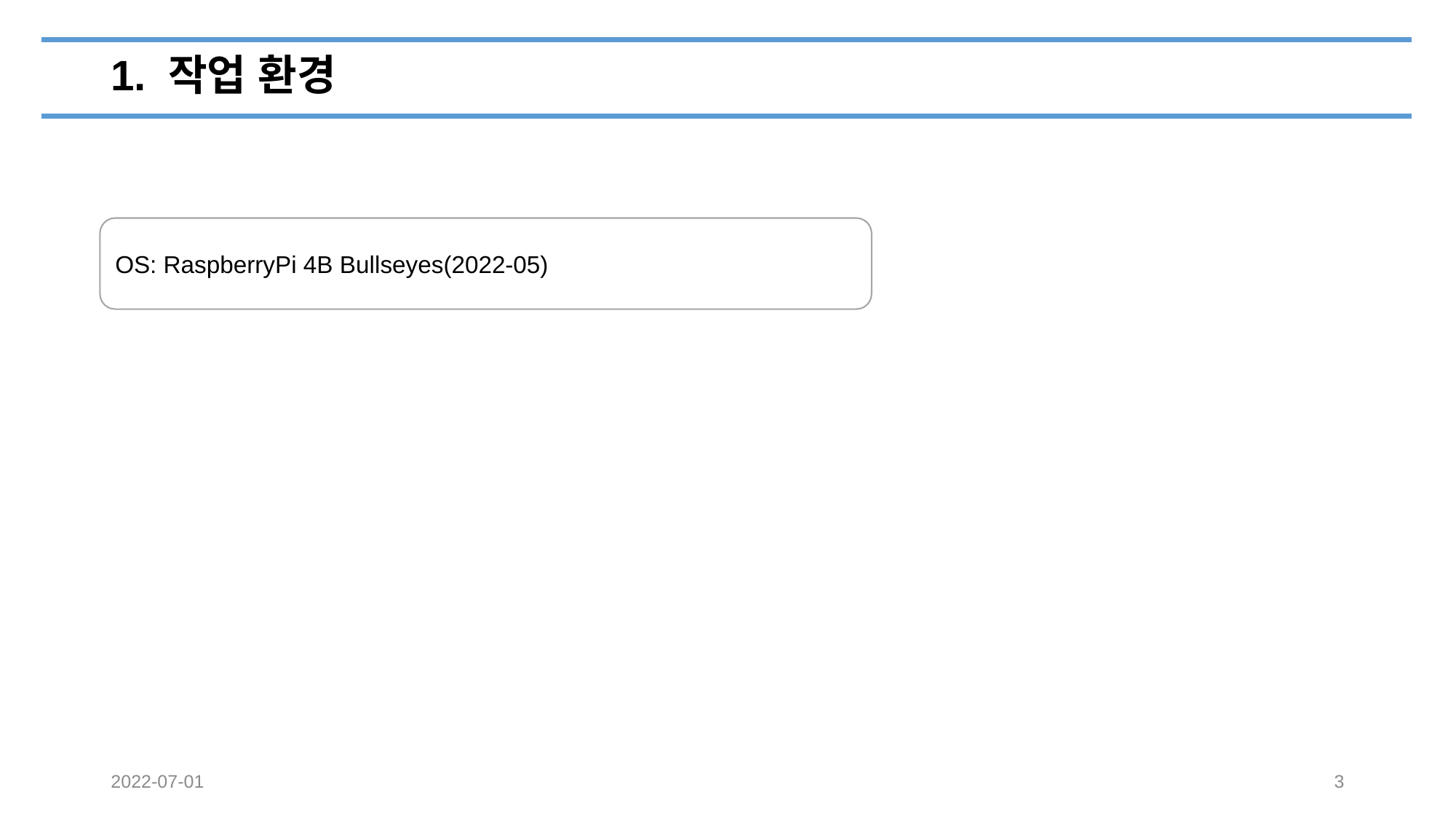

# 1. 작업 환경
OS: RaspberryPi 4B Bullseyes(2022-05)
2022-07-01
3